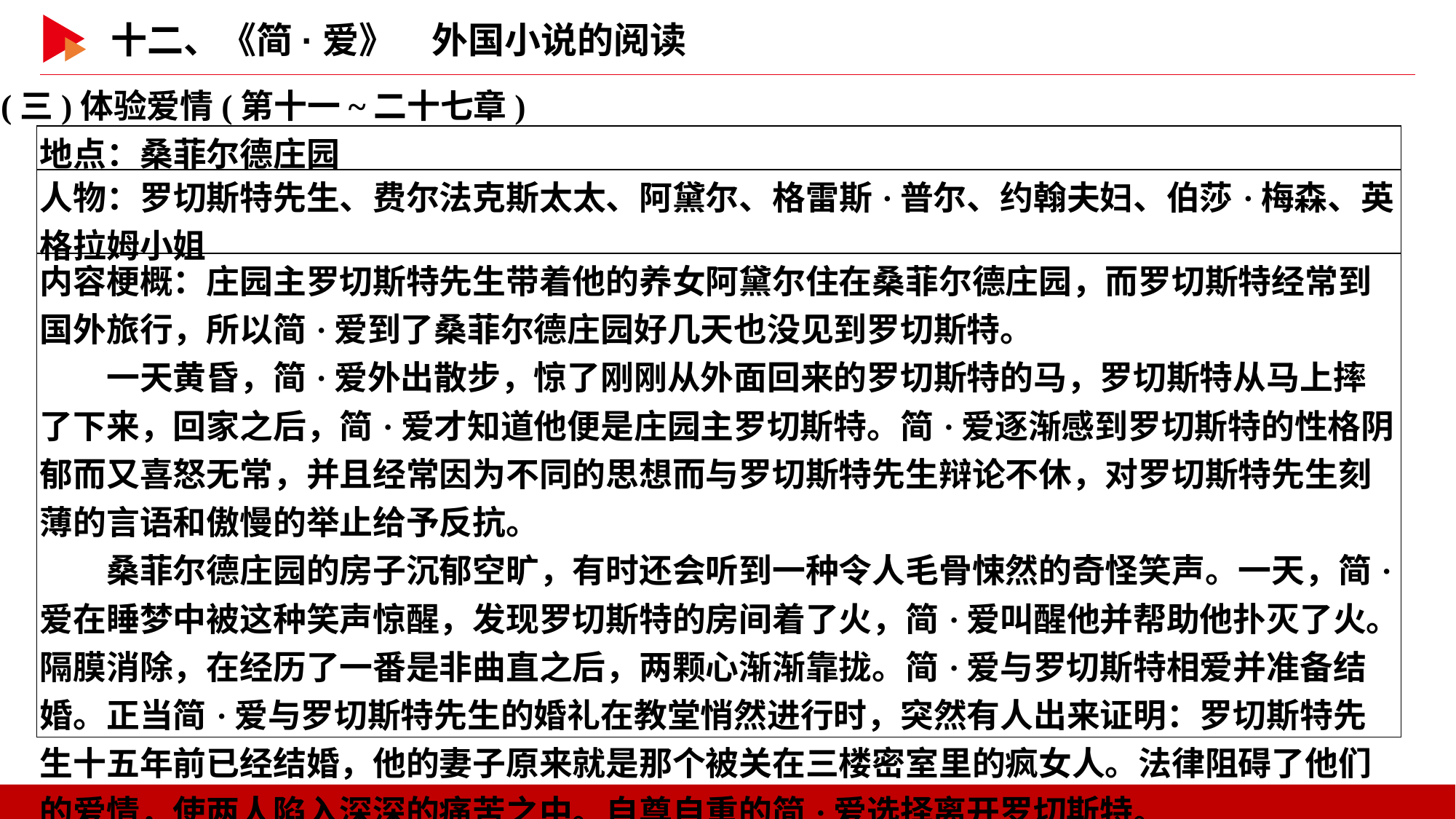

(三)体验爱情(第十一~二十七章)
| 地点：桑菲尔德庄园 |
| --- |
| 人物：罗切斯特先生、费尔法克斯太太、阿黛尔、格雷斯·普尔、约翰夫妇、伯莎·梅森、英格拉姆小姐 |
| 内容梗概：庄园主罗切斯特先生带着他的养女阿黛尔住在桑菲尔德庄园，而罗切斯特经常到国外旅行，所以简·爱到了桑菲尔德庄园好几天也没见到罗切斯特。 　　一天黄昏，简·爱外出散步，惊了刚刚从外面回来的罗切斯特的马，罗切斯特从马上摔了下来，回家之后，简·爱才知道他便是庄园主罗切斯特。简·爱逐渐感到罗切斯特的性格阴郁而又喜怒无常，并且经常因为不同的思想而与罗切斯特先生辩论不休，对罗切斯特先生刻薄的言语和傲慢的举止给予反抗。 　　桑菲尔德庄园的房子沉郁空旷，有时还会听到一种令人毛骨悚然的奇怪笑声。一天，简·爱在睡梦中被这种笑声惊醒，发现罗切斯特的房间着了火，简·爱叫醒他并帮助他扑灭了火。 隔膜消除，在经历了一番是非曲直之后，两颗心渐渐靠拢。简·爱与罗切斯特相爱并准备结婚。正当简·爱与罗切斯特先生的婚礼在教堂悄然进行时，突然有人出来证明：罗切斯特先生十五年前已经结婚，他的妻子原来就是那个被关在三楼密室里的疯女人。法律阻碍了他们的爱情，使两人陷入深深的痛苦之中。自尊自重的简·爱选择离开罗切斯特。 |